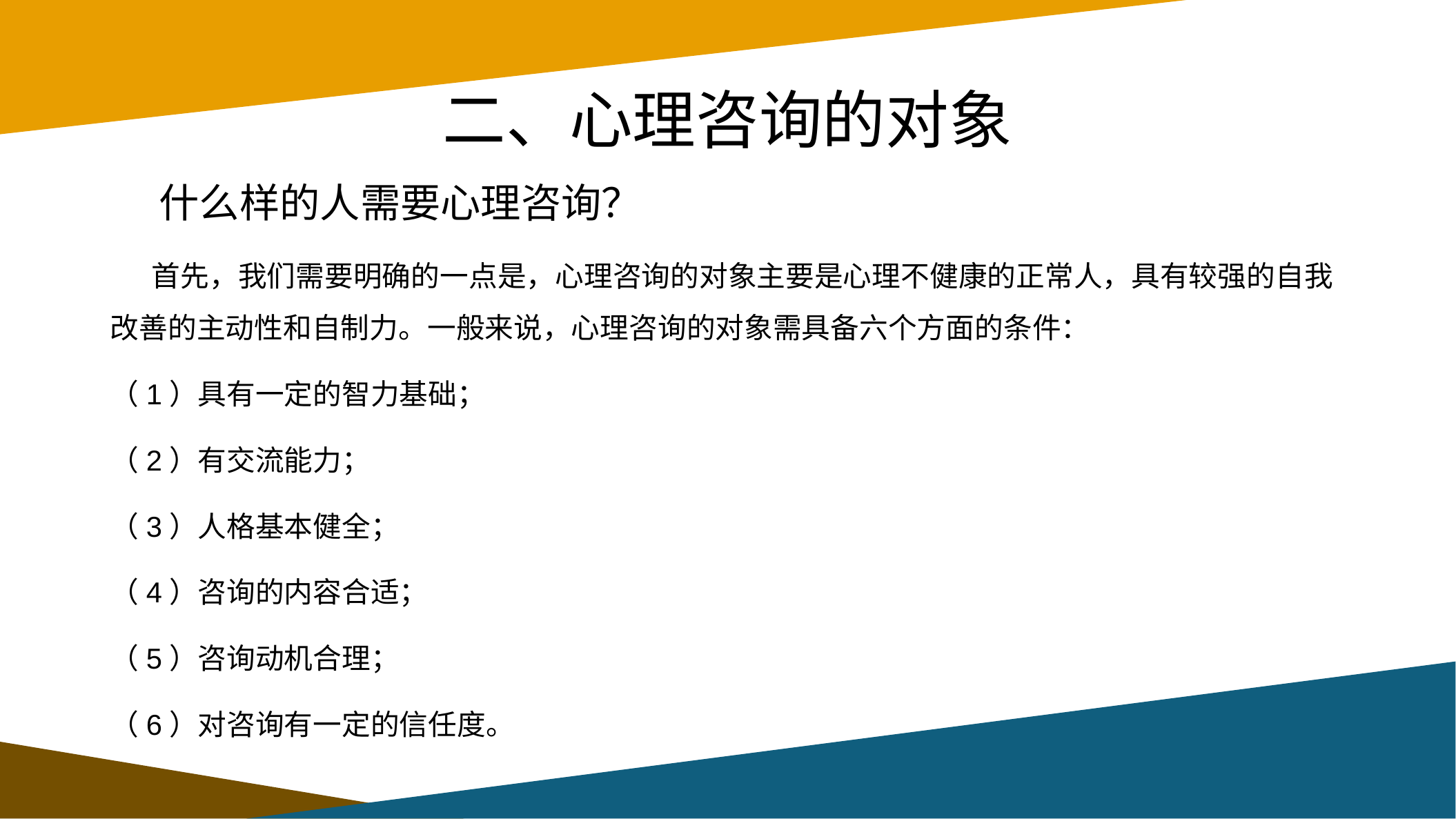

# 二、心理咨询的对象
什么样的人需要心理咨询？

      首先，我们需要明确的一点是，心理咨询的对象主要是心理不健康的正常人，具有较强的自我改善的主动性和自制力。一般来说，心理咨询的对象需具备六个方面的条件：
（1）具有一定的智力基础；
（2）有交流能力；
（3）人格基本健全；
（4）咨询的内容合适；
（5）咨询动机合理；
（6）对咨询有一定的信任度。